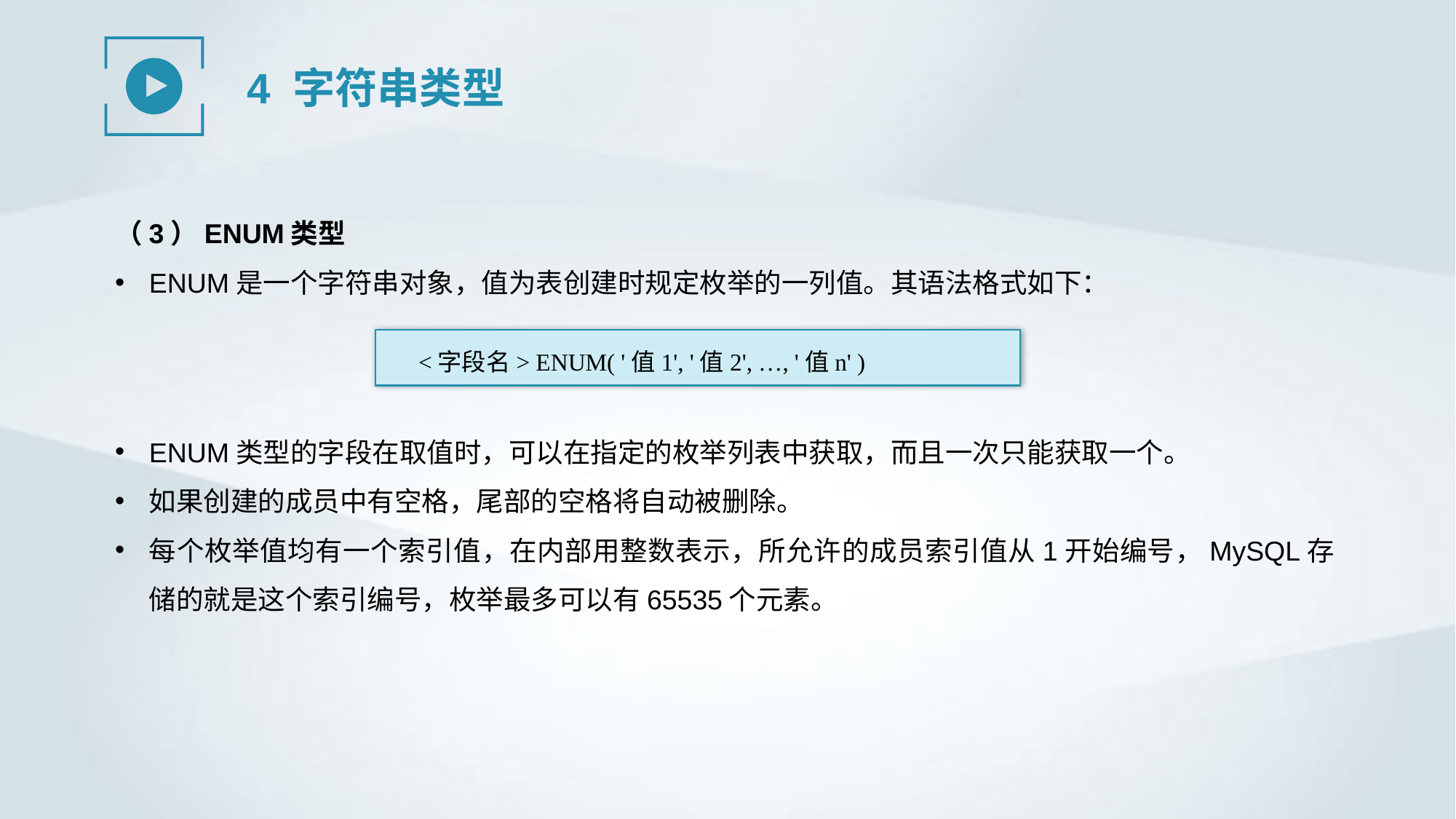

4 字符串类型
（3）ENUM类型
ENUM是一个字符串对象，值为表创建时规定枚举的一列值。其语法格式如下：
<字段名> ENUM( '值1', '值2', …, '值n' )
ENUM类型的字段在取值时，可以在指定的枚举列表中获取，而且一次只能获取一个。
如果创建的成员中有空格，尾部的空格将自动被删除。
每个枚举值均有一个索引值，在内部用整数表示，所允许的成员索引值从1开始编号，MySQL存储的就是这个索引编号，枚举最多可以有65535个元素。